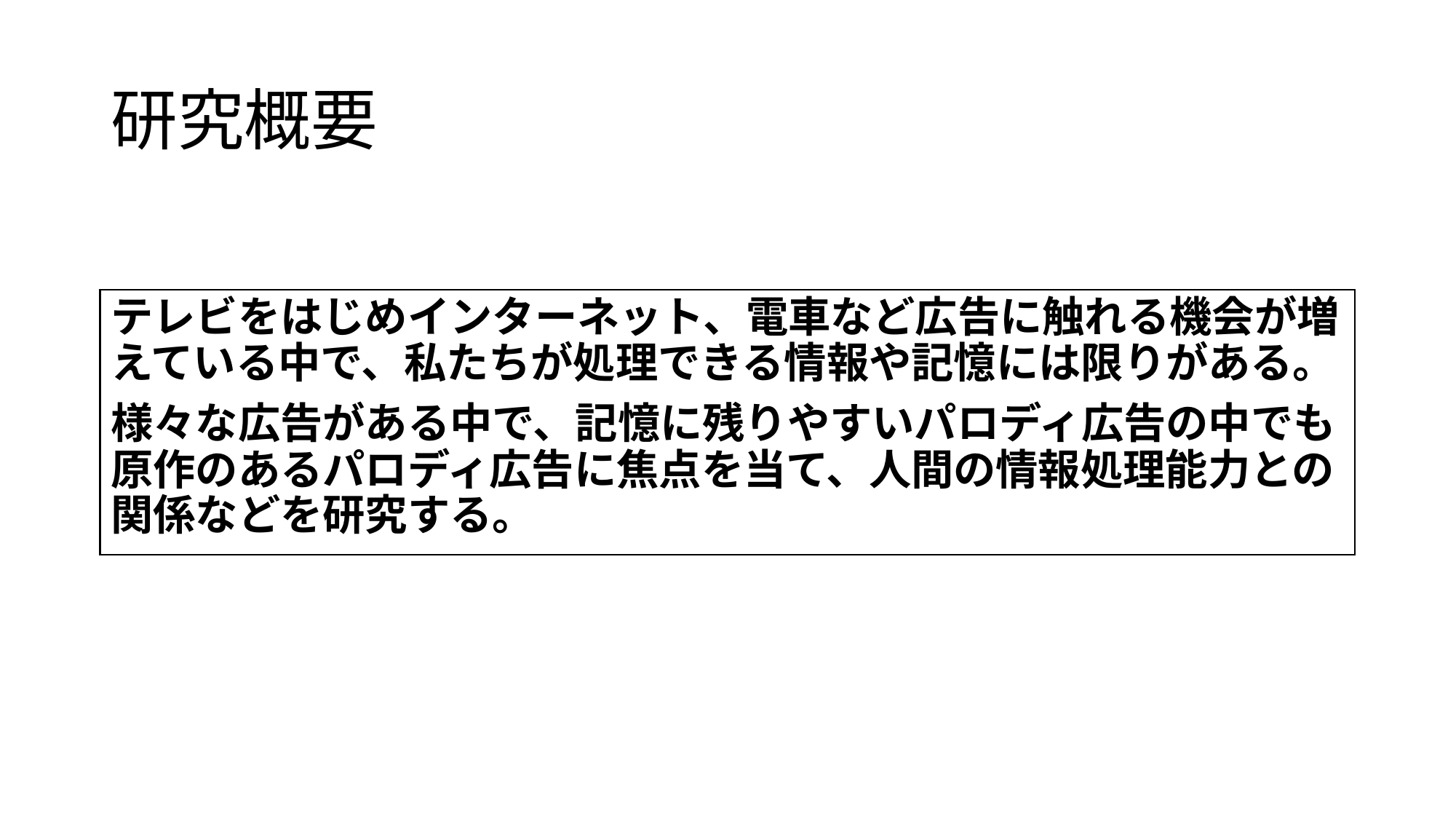

# 研究概要
テレビをはじめインターネット、電車など広告に触れる機会が増えている中で、私たちが処理できる情報や記憶には限りがある。
様々な広告がある中で、記憶に残りやすいパロディ広告の中でも原作のあるパロディ広告に焦点を当て、人間の情報処理能力との関係などを研究する。